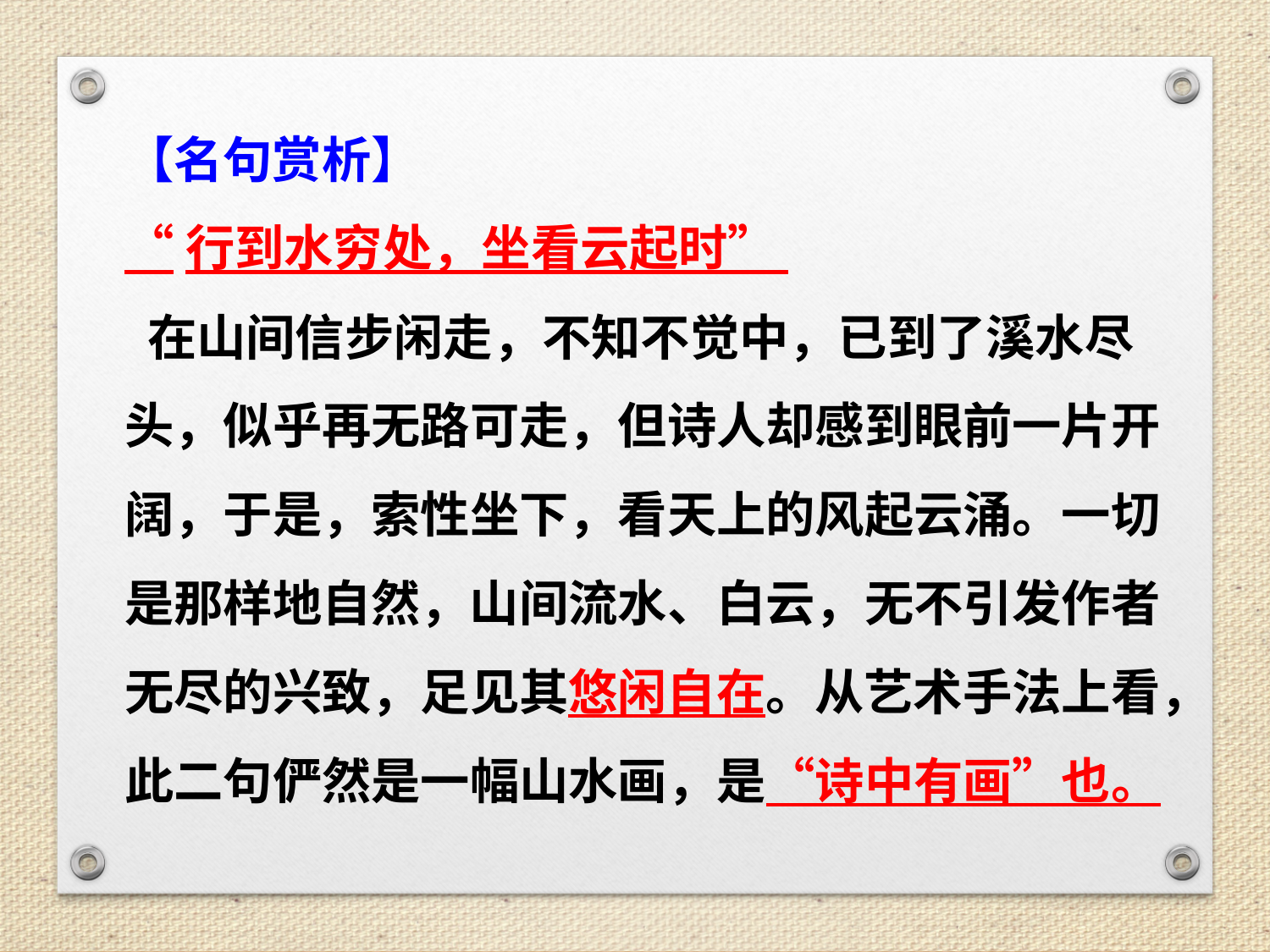

【名句赏析】
“行到水穷处，坐看云起时”
 在山间信步闲走，不知不觉中，已到了溪水尽头，似乎再无路可走，但诗人却感到眼前一片开阔，于是，索性坐下，看天上的风起云涌。一切是那样地自然，山间流水、白云，无不引发作者无尽的兴致，足见其悠闲自在。从艺术手法上看，此二句俨然是一幅山水画，是“诗中有画”也。